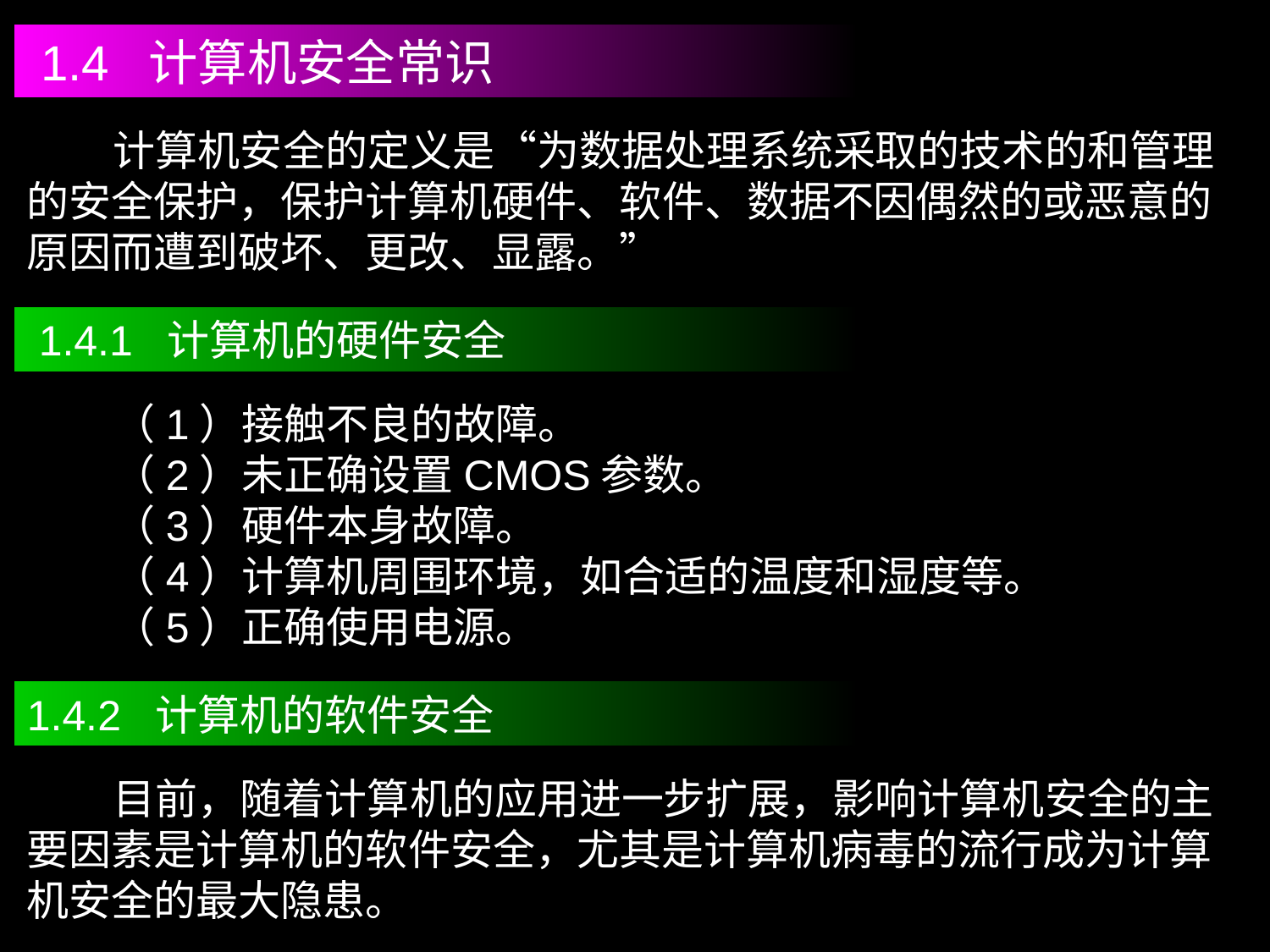

1.4  计算机安全常识
        计算机安全的定义是“为数据处理系统采取的技术的和管理的安全保护，保护计算机硬件、软件、数据不因偶然的或恶意的原因而遭到破坏、更改、显露。”
 1.4.1  计算机的硬件安全
        （1）接触不良的故障。
        （2）未正确设置CMOS参数。
        （3）硬件本身故障。
        （4）计算机周围环境，如合适的温度和湿度等。
        （5）正确使用电源。
1.4.2  计算机的软件安全
        目前，随着计算机的应用进一步扩展，影响计算机安全的主要因素是计算机的软件安全，尤其是计算机病毒的流行成为计算机安全的最大隐患。